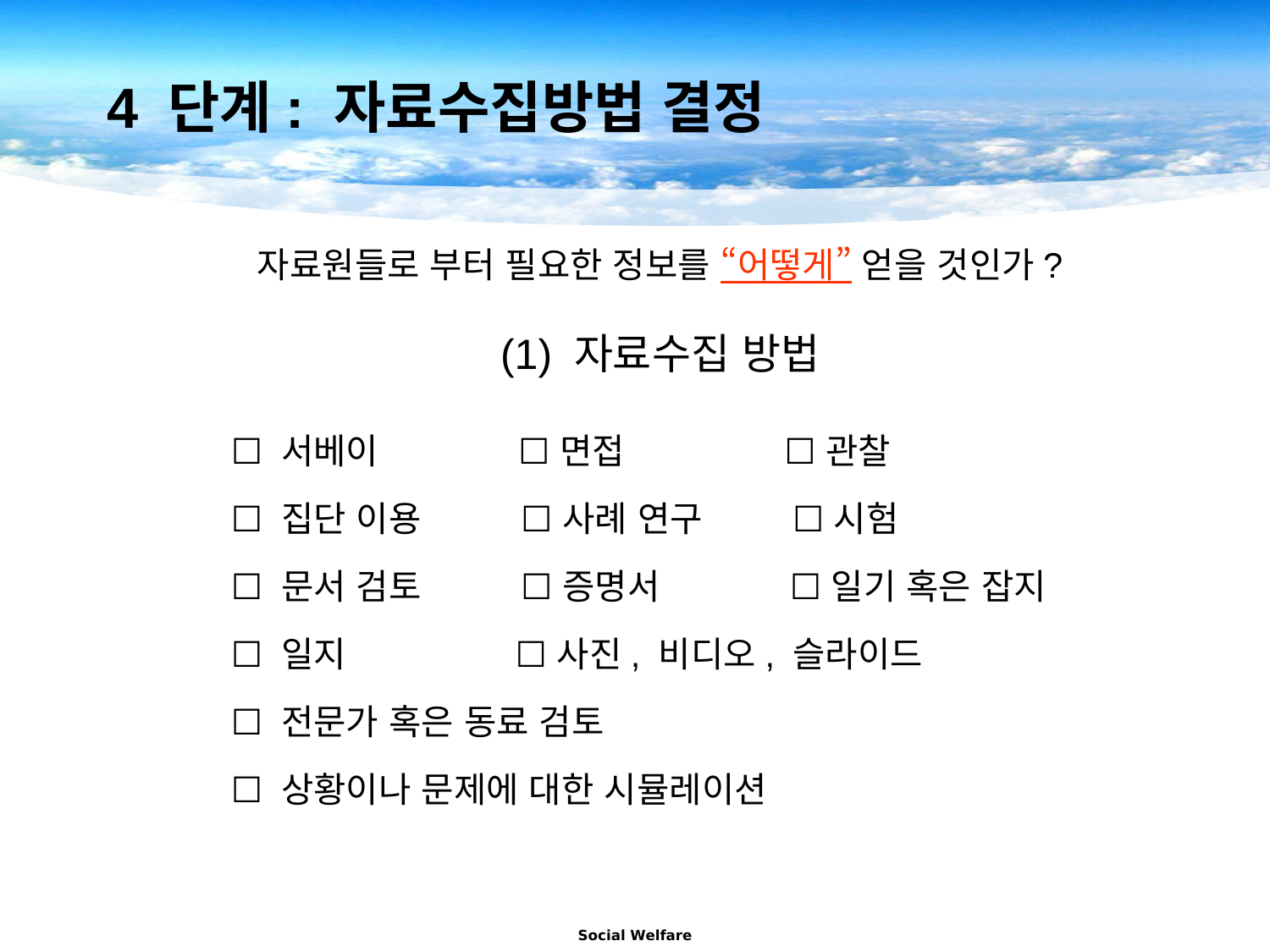

4 단계: 자료수집방법 결정
자료원들로 부터 필요한 정보를 “어떻게” 얻을 것인가?

(1) 자료수집 방법

☐ 서베이              ☐ 면접                ☐ 관찰

☐ 집단 이용          ☐ 사례 연구         ☐ 시험

☐ 문서 검토          ☐ 증명서             ☐ 일기 혹은 잡지

☐ 일지                 ☐ 사진, 비디오, 슬라이드

☐ 전문가 혹은 동료 검토

☐ 상황이나 문제에 대한 시뮬레이션